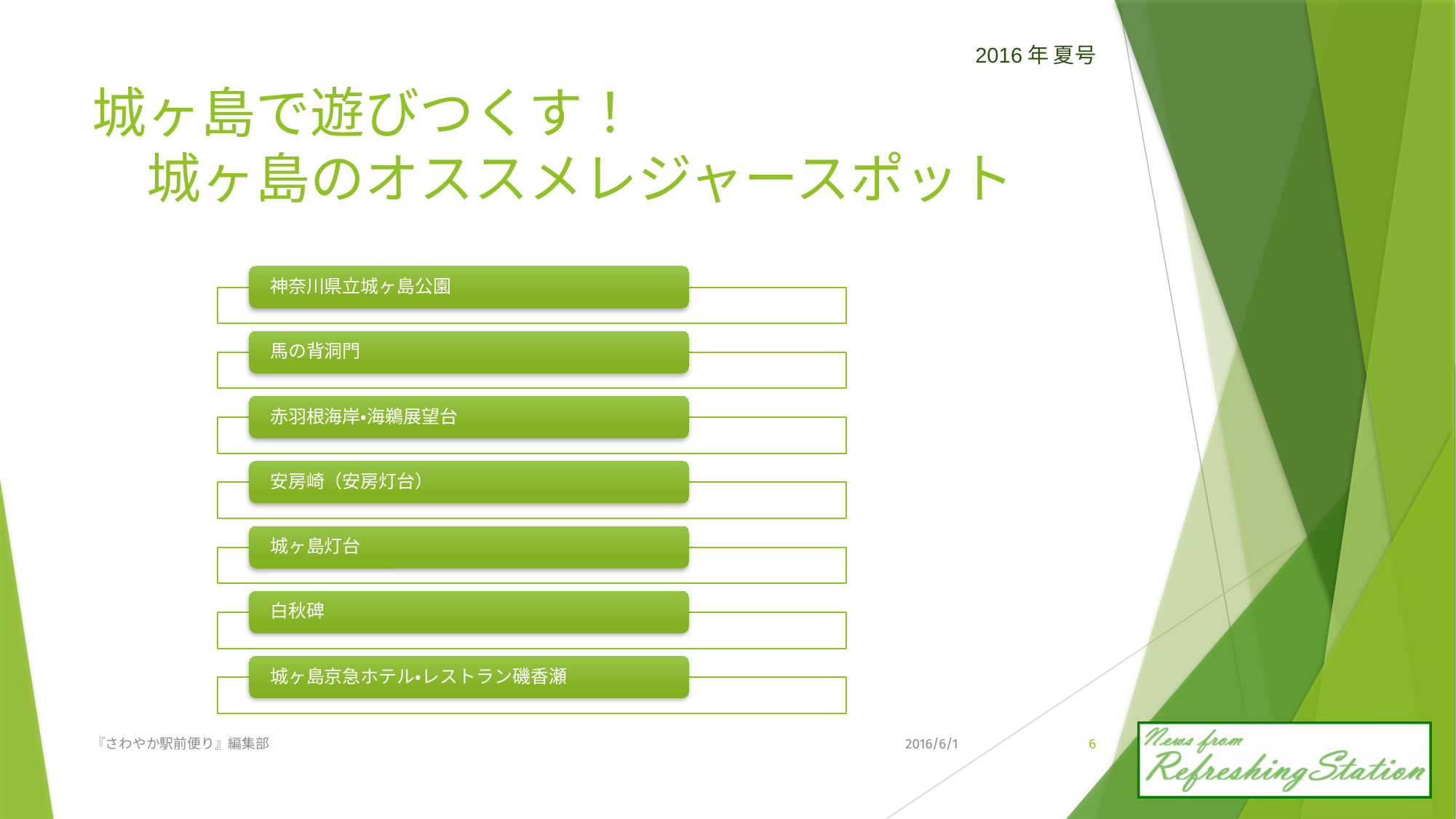

# 城ヶ島で遊びつくす！ 　城ヶ島のオススメレジャースポット
神奈川県立城ヶ島公園
馬の背洞門
赤羽根海岸・海鵜展望台
安房崎（安房灯台）
城ヶ島灯台
白秋碑
城ヶ島京急ホテル・レストラン磯香瀬
『さわやか駅前便り』編集部
2016/6/1
6